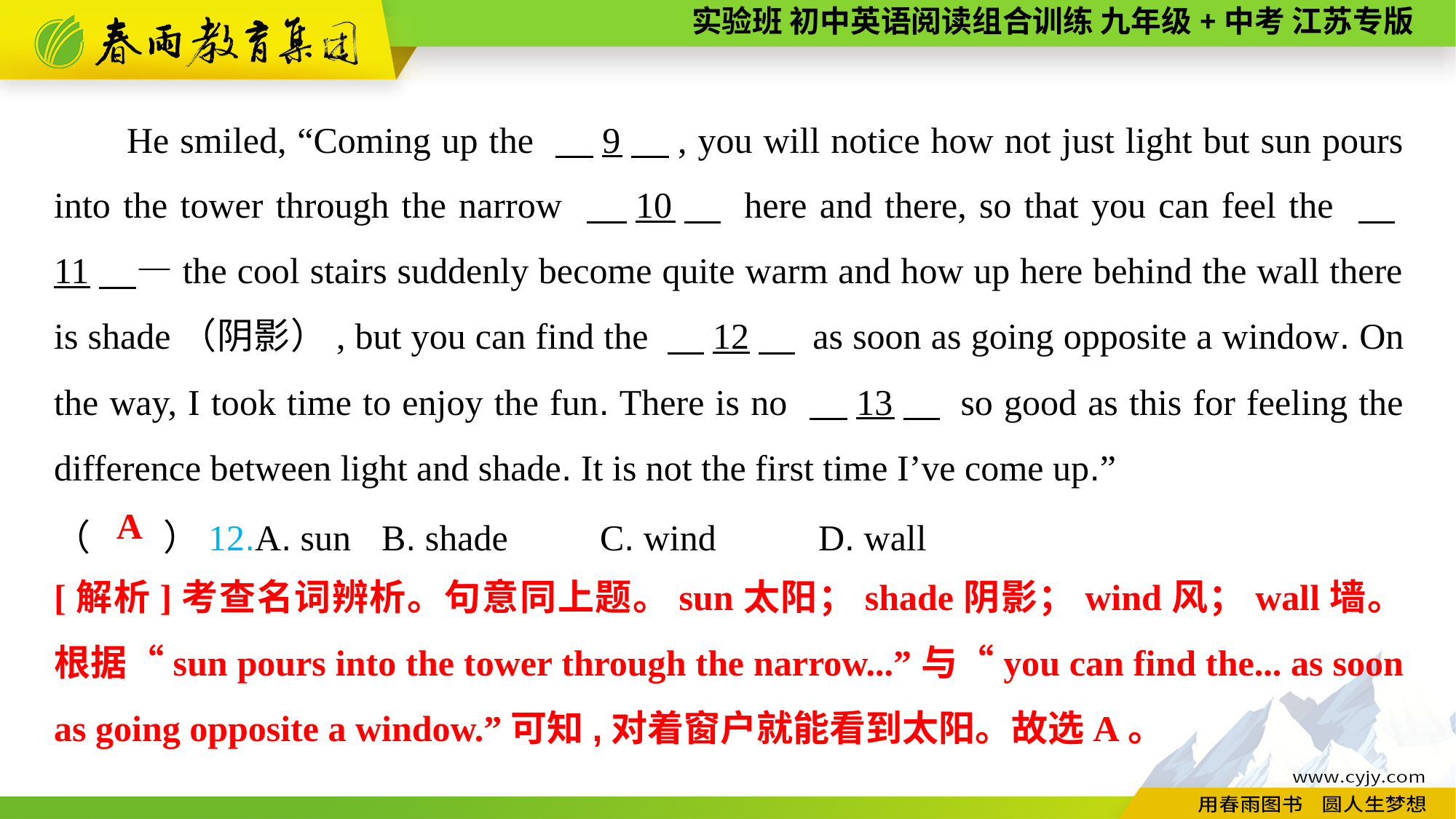

He smiled, “Coming up the 　9　, you will notice how not just light but sun pours into the tower through the narrow 　10　 here and there, so that you can feel the 　11　—the cool stairs suddenly become quite warm and how up here behind the wall there is shade（阴影）, but you can find the 　12　 as soon as going opposite a window. On the way, I took time to enjoy the fun. There is no 　13　 so good as this for feeling the difference between light and shade. It is not the first time I’ve come up.”
（　　）12.A. sun	B. shade	C. wind	D. wall
A
[解析]考查名词辨析。句意同上题。sun太阳；shade阴影；wind风；wall墙。根据“sun pours into the tower through the narrow...”与“you can find the... as soon as going opposite a window.”可知,对着窗户就能看到太阳。故选A。